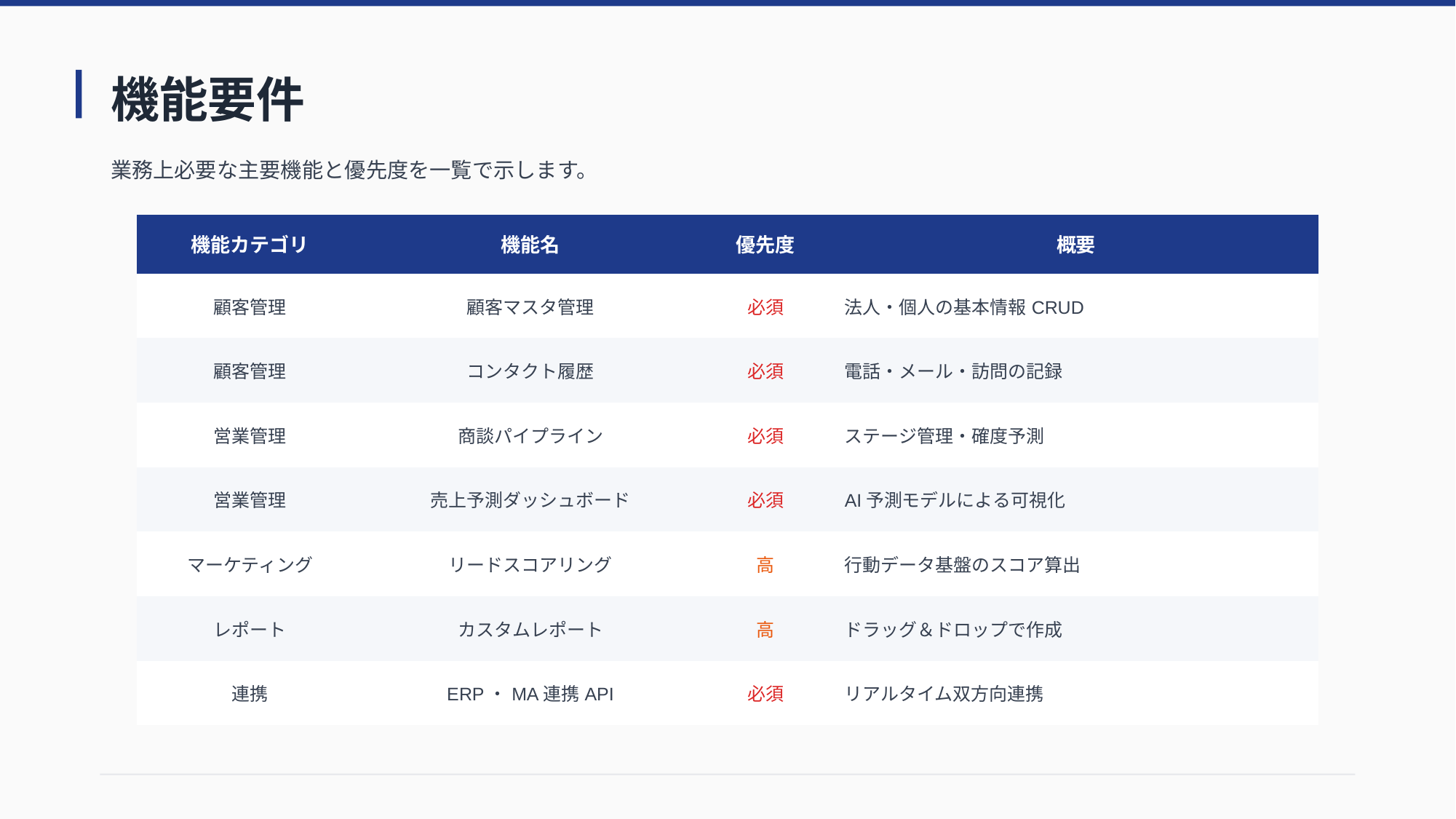

# 機能要件

業務上必要な主要機能と優先度を一覧で示します。
| 機能カテゴリ | 機能名 | 優先度 | 概要 |
| --- | --- | --- | --- |
| 顧客管理 | 顧客マスタ管理 | 必須 | 法人・個人の基本情報CRUD |
| 顧客管理 | コンタクト履歴 | 必須 | 電話・メール・訪問の記録 |
| 営業管理 | 商談パイプライン | 必須 | ステージ管理・確度予測 |
| 営業管理 | 売上予測ダッシュボード | 必須 | AI予測モデルによる可視化 |
| マーケティング | リードスコアリング | 高 | 行動データ基盤のスコア算出 |
| レポート | カスタムレポート | 高 | ドラッグ＆ドロップで作成 |
| 連携 | ERP・MA連携API | 必須 | リアルタイム双方向連携 |